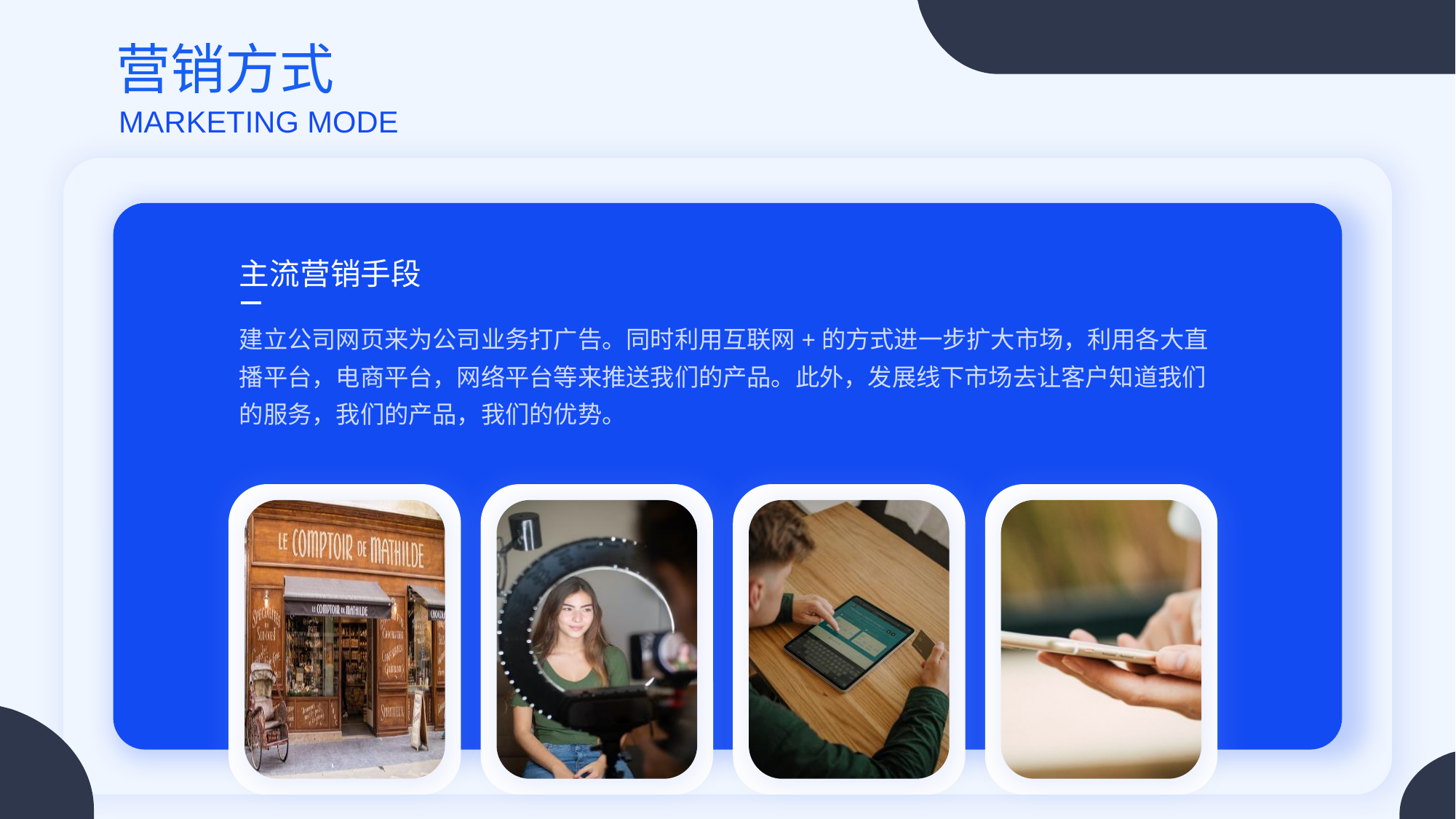

营销方式
MARKETING MODE

主流营销手段
建立公司网页来为公司业务打广告。同时利用互联网+的方式进一步扩大市场，利用各大直播平台，电商平台，网络平台等来推送我们的产品。此外，发展线下市场去让客户知道我们的服务，我们的产品，我们的优势。